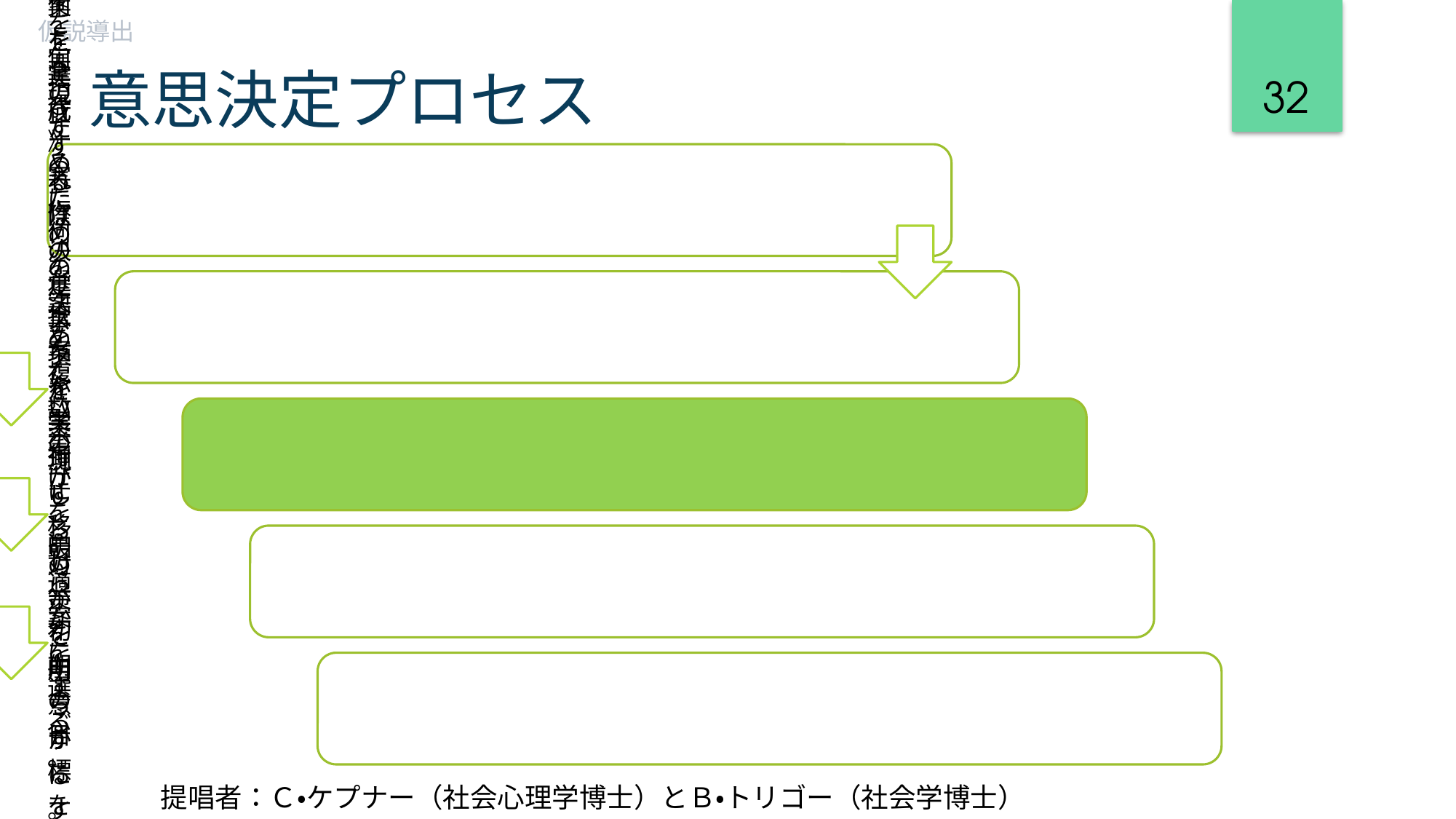

仮説導出
32
# 意思決定プロセス

提唱者：Ｃ・ケプナー（社会心理学博士）とＢ・トリゴー（社会学博士）